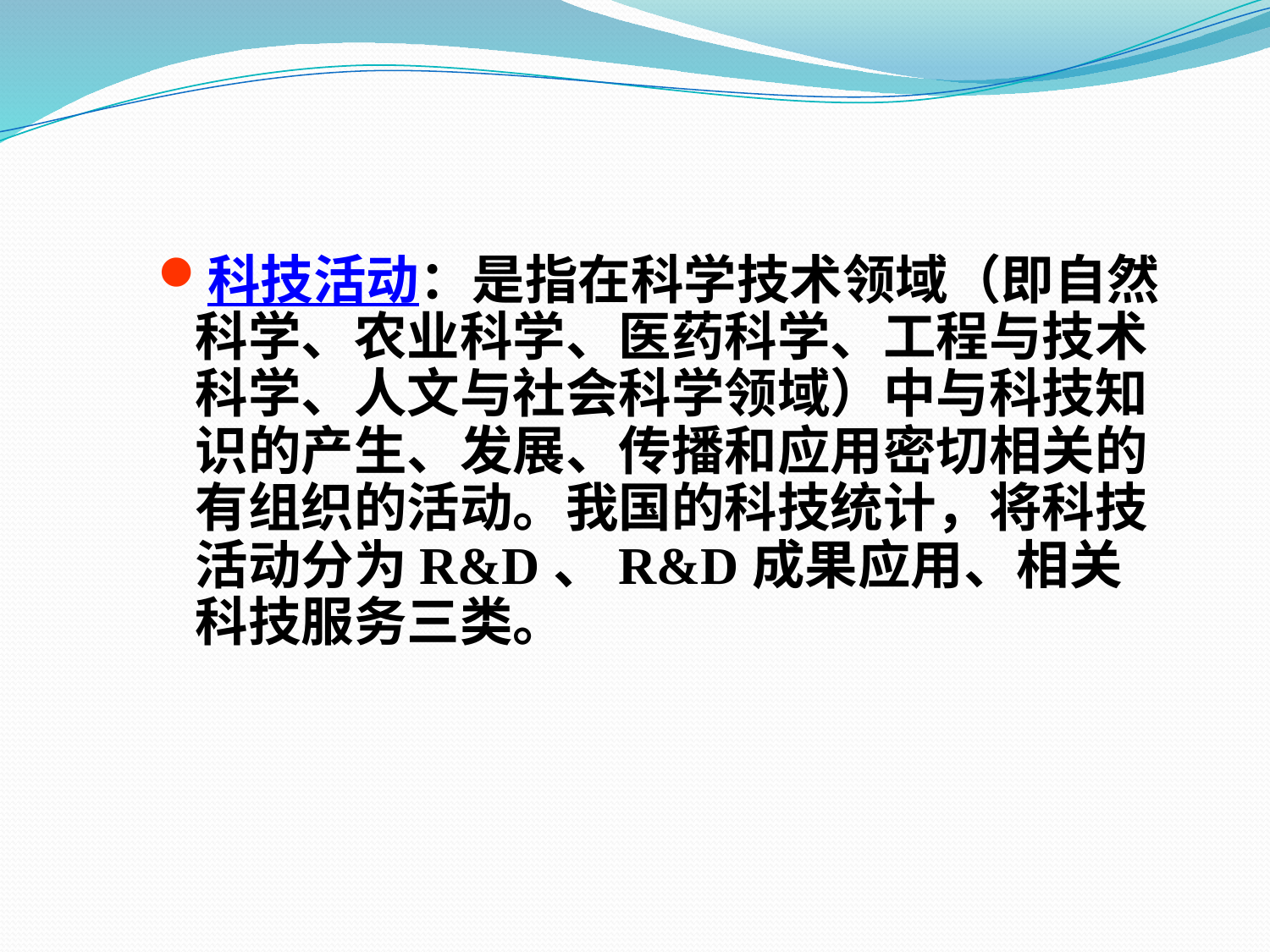

科技活动：是指在科学技术领域（即自然科学、农业科学、医药科学、工程与技术科学、人文与社会科学领域）中与科技知识的产生、发展、传播和应用密切相关的有组织的活动。我国的科技统计，将科技活动分为R&D、R&D成果应用、相关科技服务三类。
7